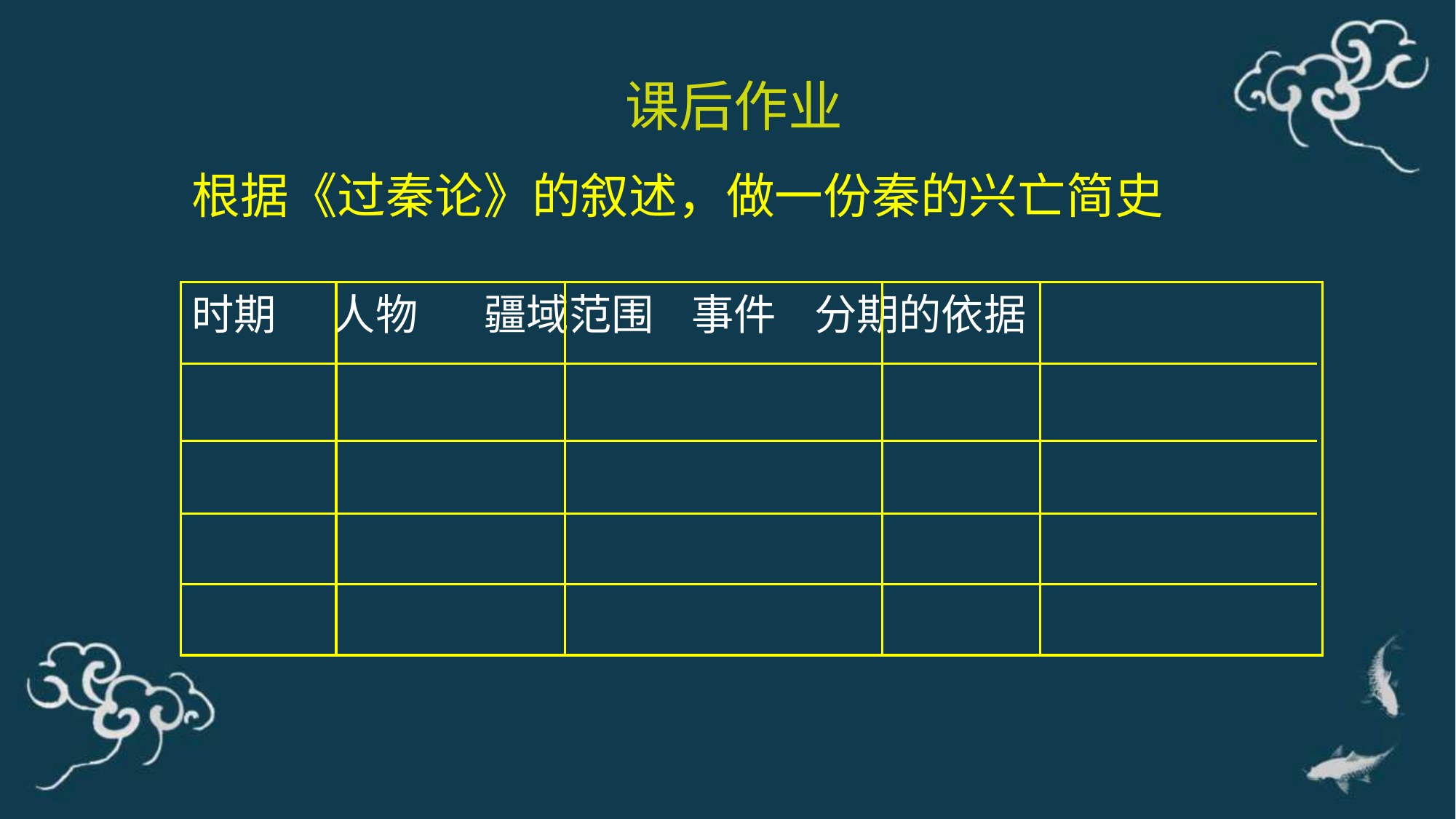

课后作业
根据《过秦论》的叙述，做一份秦的兴亡简史

时期      人物       疆域范围    事件    分期的依据